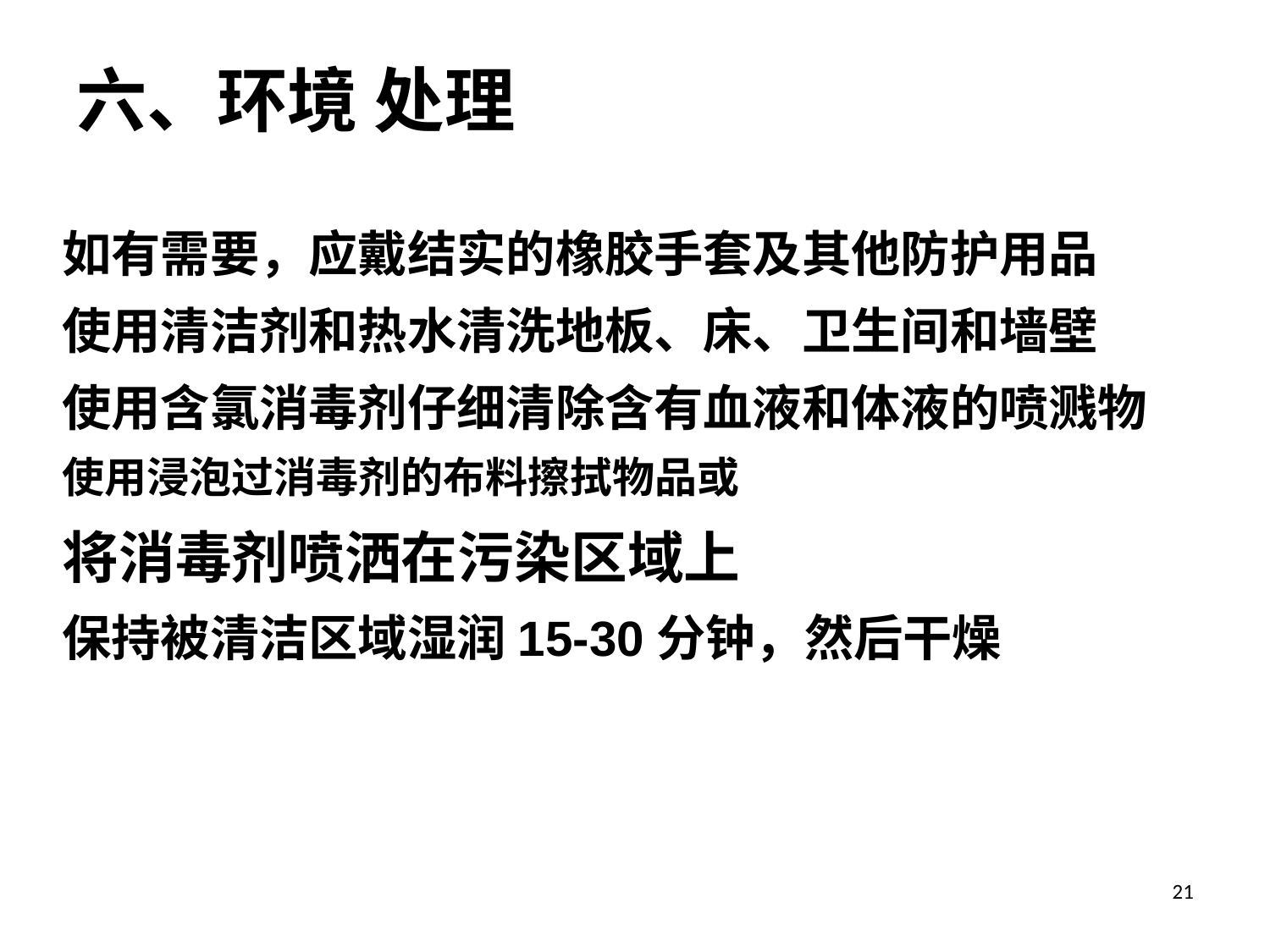

六、环境 处理
如有需要，应戴结实的橡胶手套及其他防护用品
使用清洁剂和热水清洗地板、床、卫生间和墙壁
使用含氯消毒剂仔细清除含有血液和体液的喷溅物
使用浸泡过消毒剂的布料擦拭物品或
将消毒剂喷洒在污染区域上
保持被清洁区域湿润15-30分钟，然后干燥
21